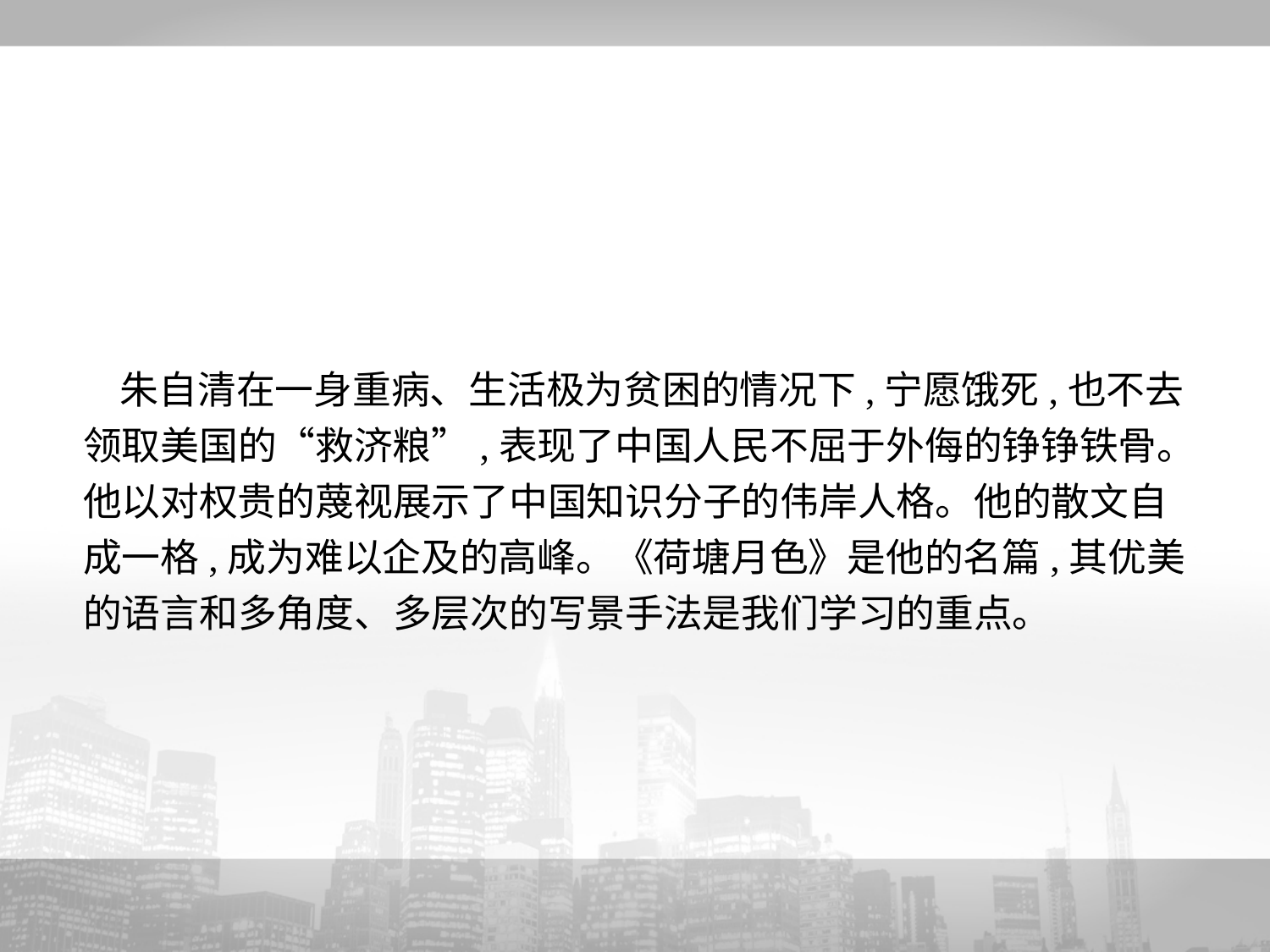

朱自清在一身重病、生活极为贫困的情况下,宁愿饿死,也不去领取美国的“救济粮”,表现了中国人民不屈于外侮的铮铮铁骨。他以对权贵的蔑视展示了中国知识分子的伟岸人格。他的散文自成一格,成为难以企及的高峰。《荷塘月色》是他的名篇,其优美的语言和多角度、多层次的写景手法是我们学习的重点。